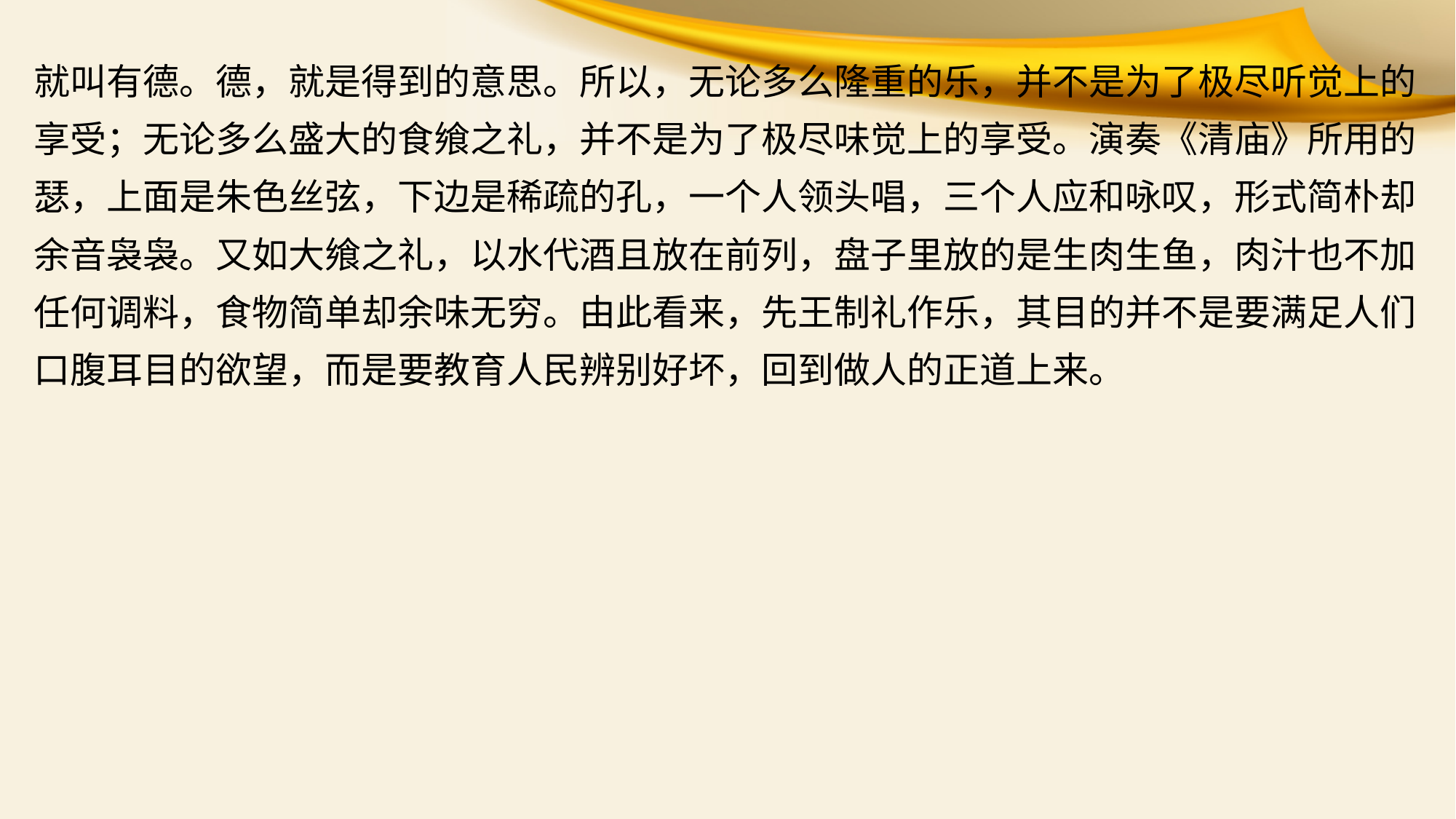

就叫有德。德，就是得到的意思。所以，无论多么隆重的乐，并不是为了极尽听觉上的享受；无论多么盛大的食飨之礼，并不是为了极尽味觉上的享受。演奏《清庙》所用的瑟，上面是朱色丝弦，下边是稀疏的孔，一个人领头唱，三个人应和咏叹，形式简朴却余音袅袅。又如大飨之礼，以水代酒且放在前列，盘子里放的是生肉生鱼，肉汁也不加任何调料，食物简单却余味无穷。由此看来，先王制礼作乐，其目的并不是要满足人们口腹耳目的欲望，而是要教育人民辨别好坏，回到做人的正道上来。